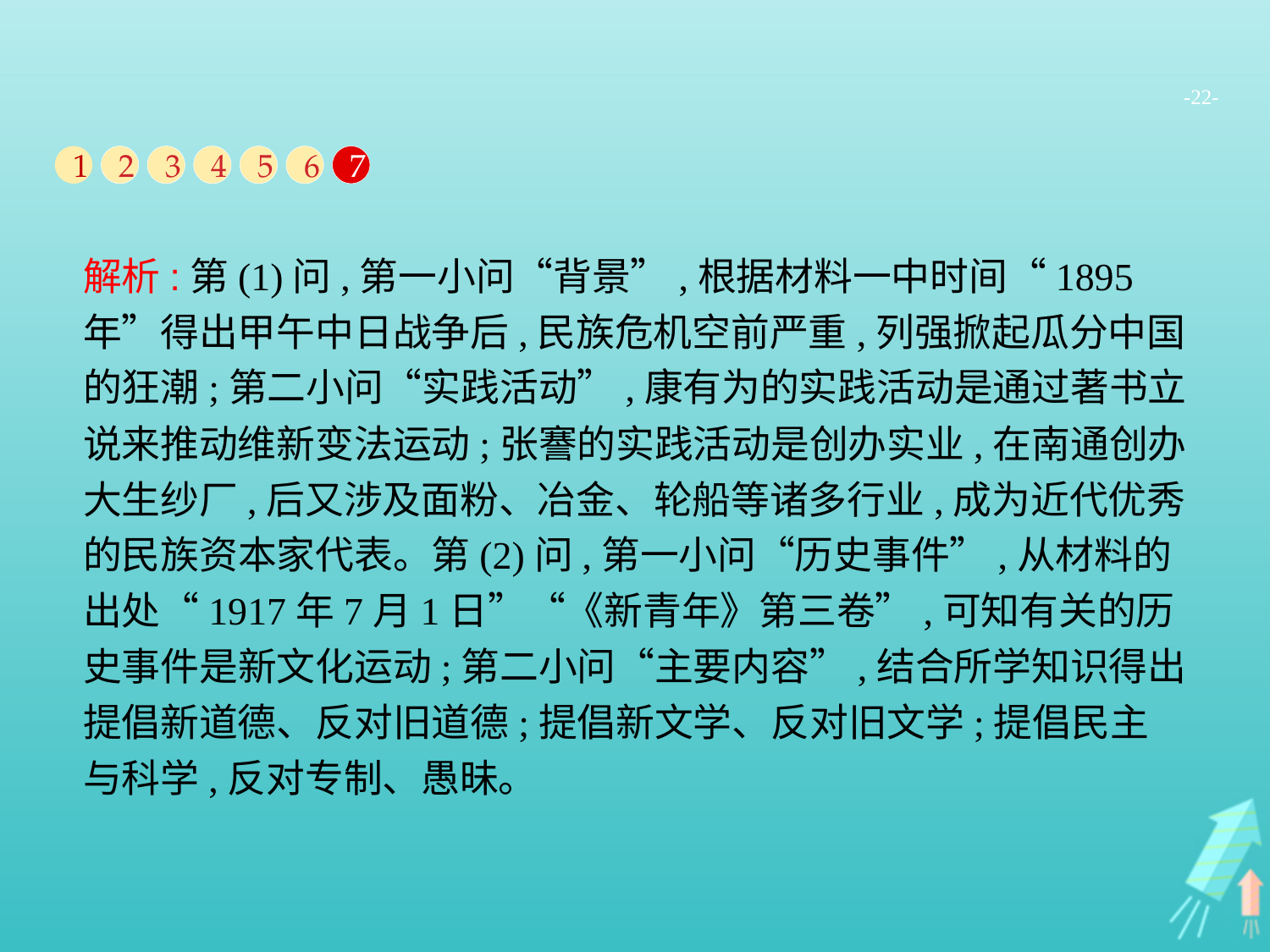

-22-
1
2
3
4
5
6
7
解析:第(1)问,第一小问“背景”,根据材料一中时间“1895年”得出甲午中日战争后,民族危机空前严重,列强掀起瓜分中国的狂潮;第二小问“实践活动”,康有为的实践活动是通过著书立说来推动维新变法运动;张謇的实践活动是创办实业,在南通创办大生纱厂,后又涉及面粉、冶金、轮船等诸多行业,成为近代优秀的民族资本家代表。第(2)问,第一小问“历史事件”,从材料的出处“1917年7月1日”“《新青年》第三卷”,可知有关的历史事件是新文化运动;第二小问“主要内容”,结合所学知识得出提倡新道德、反对旧道德;提倡新文学、反对旧文学;提倡民主与科学,反对专制、愚昧。